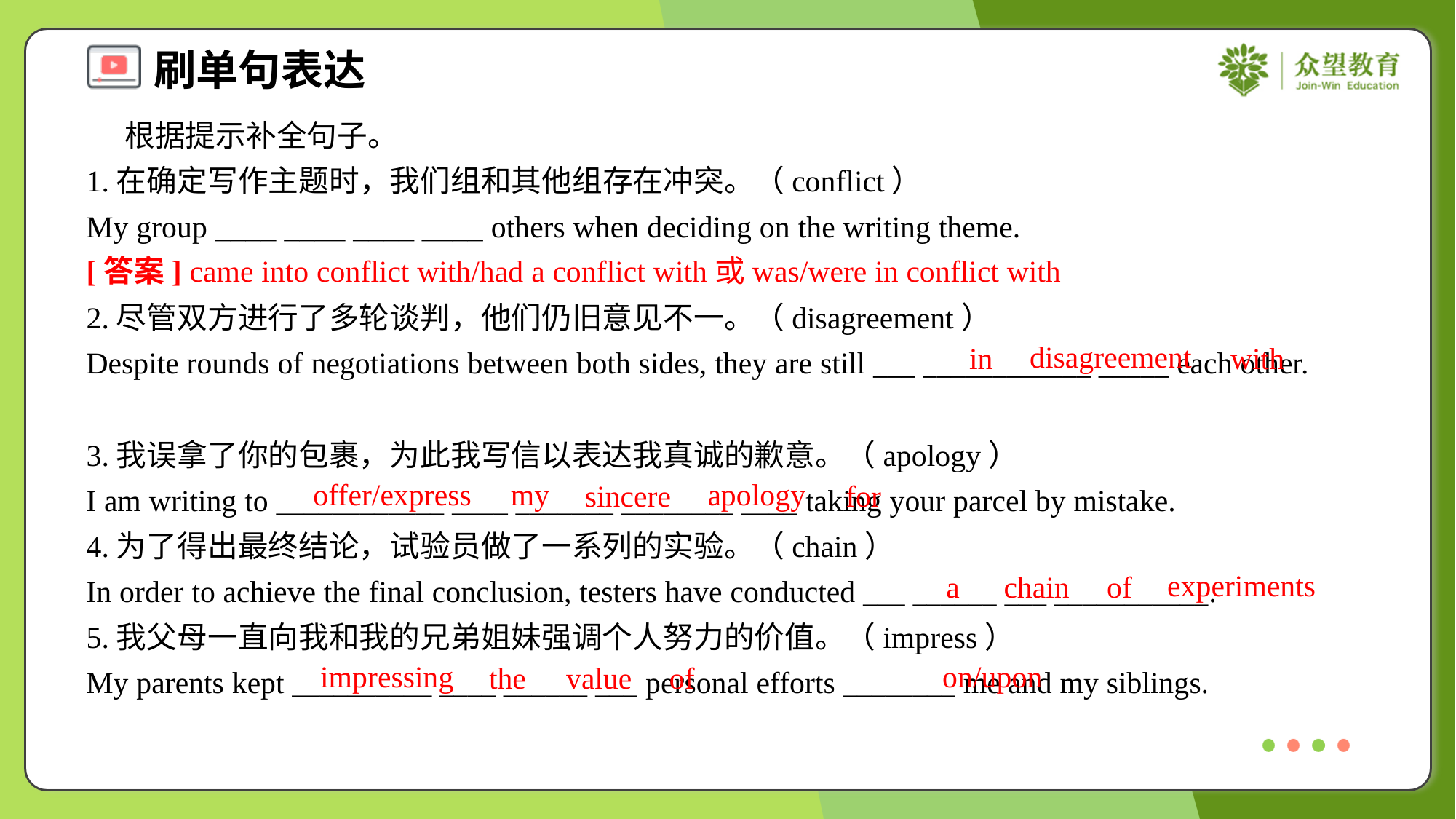

根据提示补全句子。
1.在确定写作主题时，我们组和其他组存在冲突。（conflict）
My group ____ ____ ____ ____ others when deciding on the writing theme.
[答案] came into conflict with/had a conflict with或was/were in conflict with
2.尽管双方进行了多轮谈判，他们仍旧意见不一。（disagreement）
Despite rounds of negotiations between both sides, they are still ___ ____________ _____ each other.
disagreement
in
with
3.我误拿了你的包裹，为此我写信以表达我真诚的歉意。（apology）
I am writing to ____________ ____ _______ ________ ____ taking your parcel by mistake.
4.为了得出最终结论，试验员做了一系列的实验。（chain）
In order to achieve the final conclusion, testers have conducted ___ ______ ___ ___________.
5.我父母一直向我和我的兄弟姐妹强调个人努力的价值。（impress）
My parents kept __________ ____ ______ ___ personal efforts ________ me and my siblings.
offer/express
my
apology
sincere
for
experiments
a
chain
of
impressing
on/upon
the
value
of